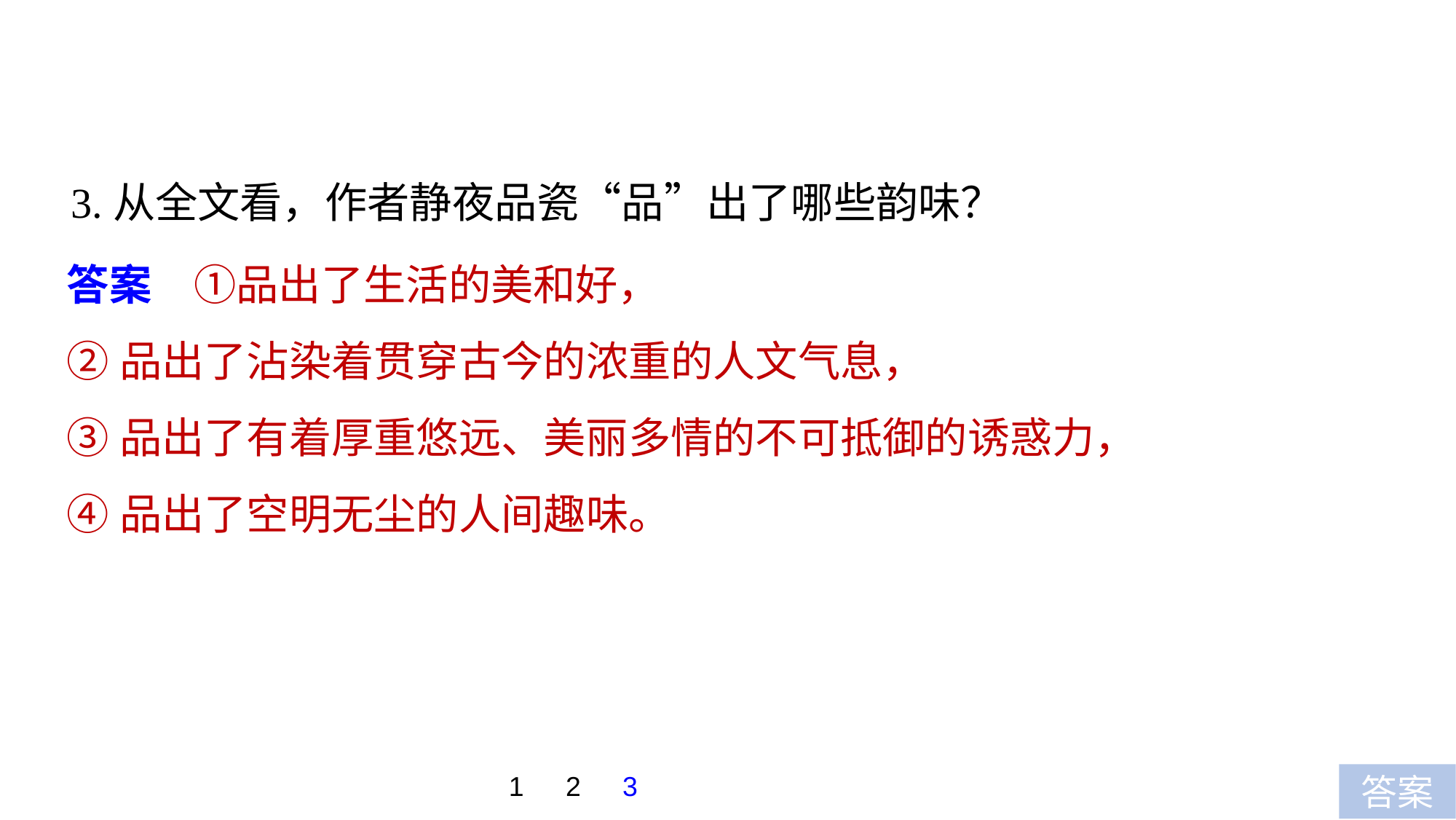

3.从全文看，作者静夜品瓷“品”出了哪些韵味？
答案　①品出了生活的美和好，
②品出了沾染着贯穿古今的浓重的人文气息，
③品出了有着厚重悠远、美丽多情的不可抵御的诱惑力，
④品出了空明无尘的人间趣味。
1
2
3
答案